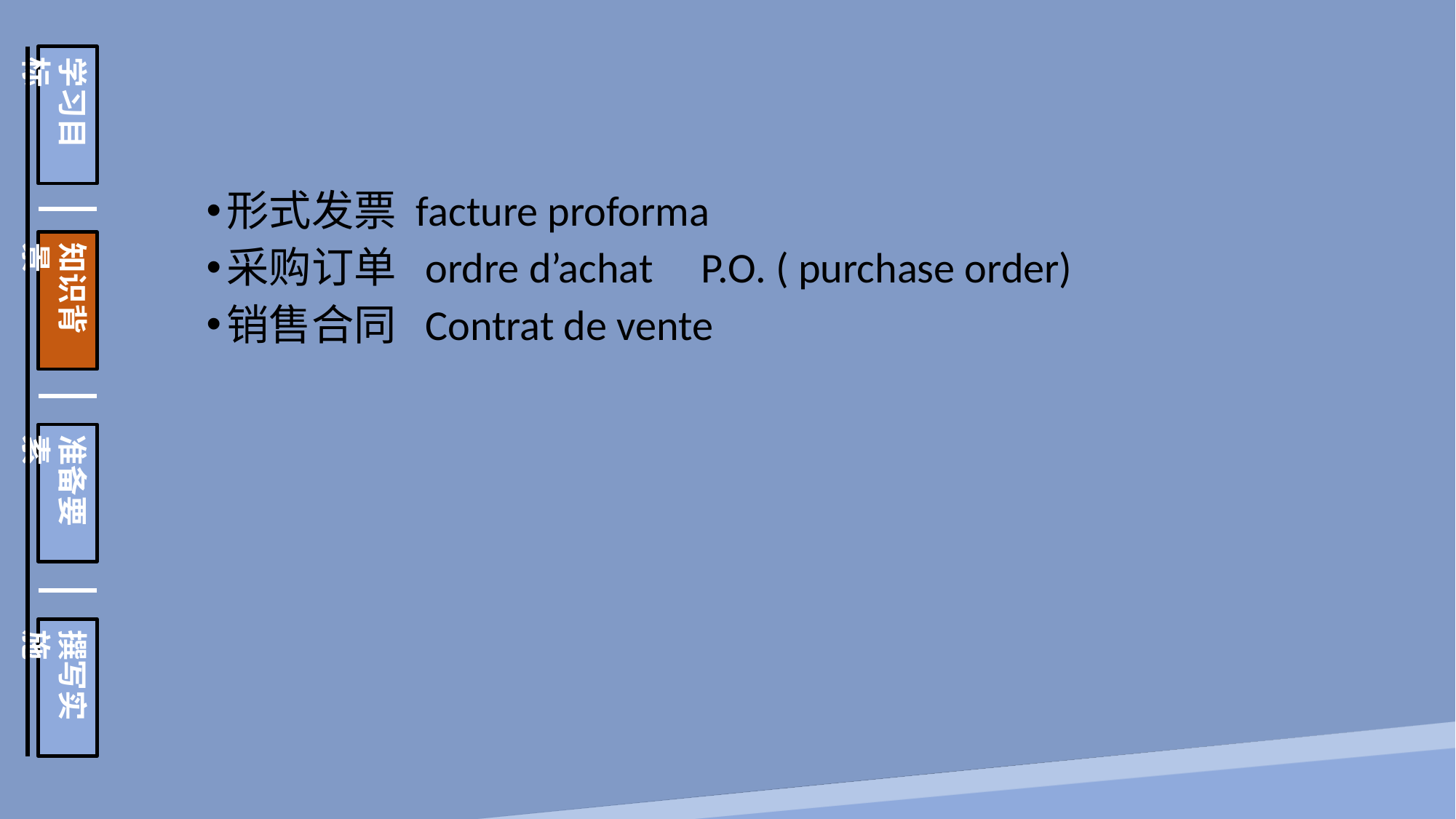

学习目标
知识背景
准备要素
撰写实施

形式发票 facture proforma
采购订单  ordre d’achat     P.O. ( purchase order)
销售合同  Contrat de vente